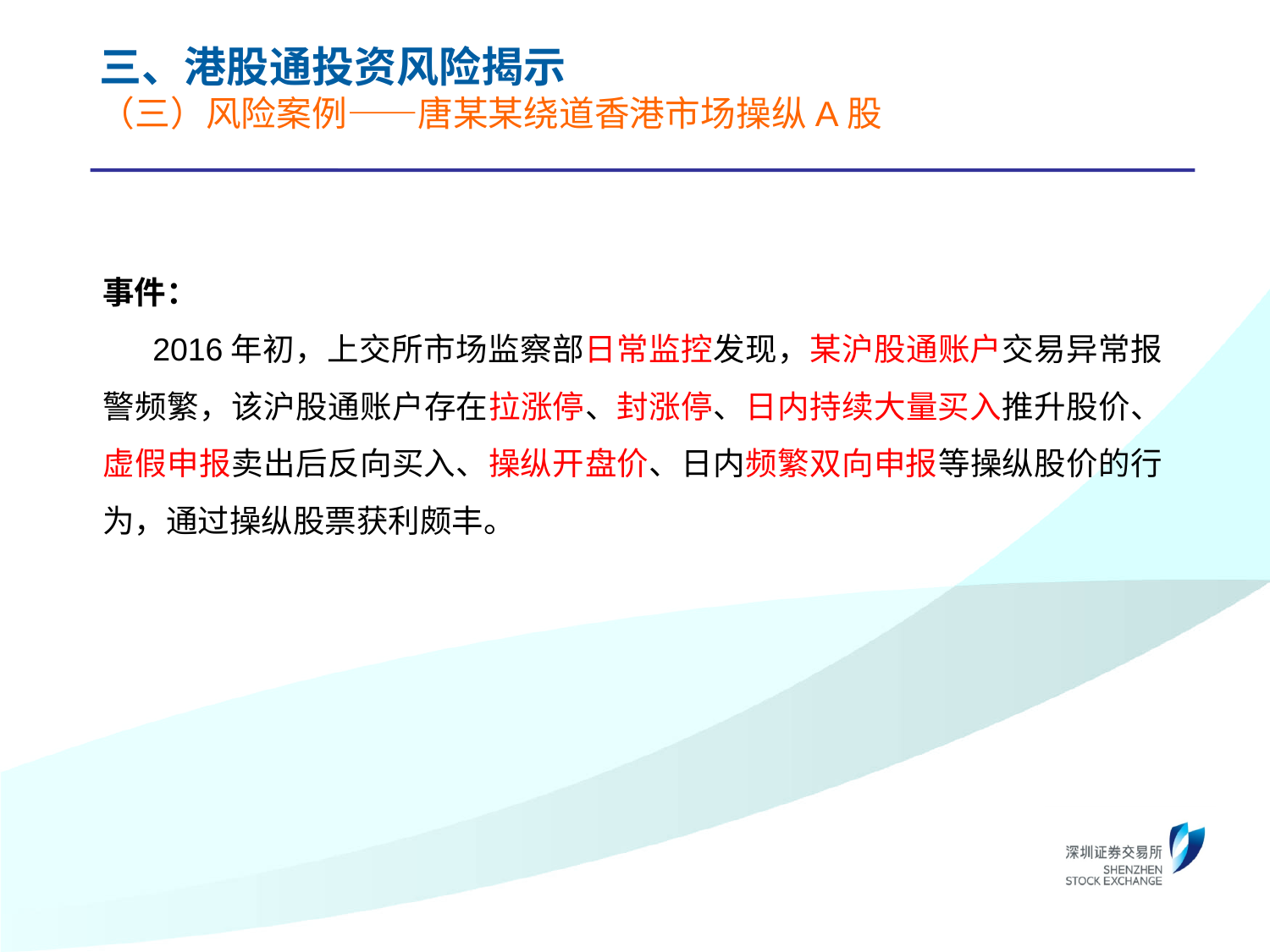

三、港股通投资风险揭示
（三）风险案例——唐某某绕道香港市场操纵A股

事件：
2016年初，上交所市场监察部日常监控发现，某沪股通账户交易异常报警频繁，该沪股通账户存在拉涨停、封涨停、日内持续大量买入推升股价、虚假申报卖出后反向买入、操纵开盘价、日内频繁双向申报等操纵股价的行为，通过操纵股票获利颇丰。